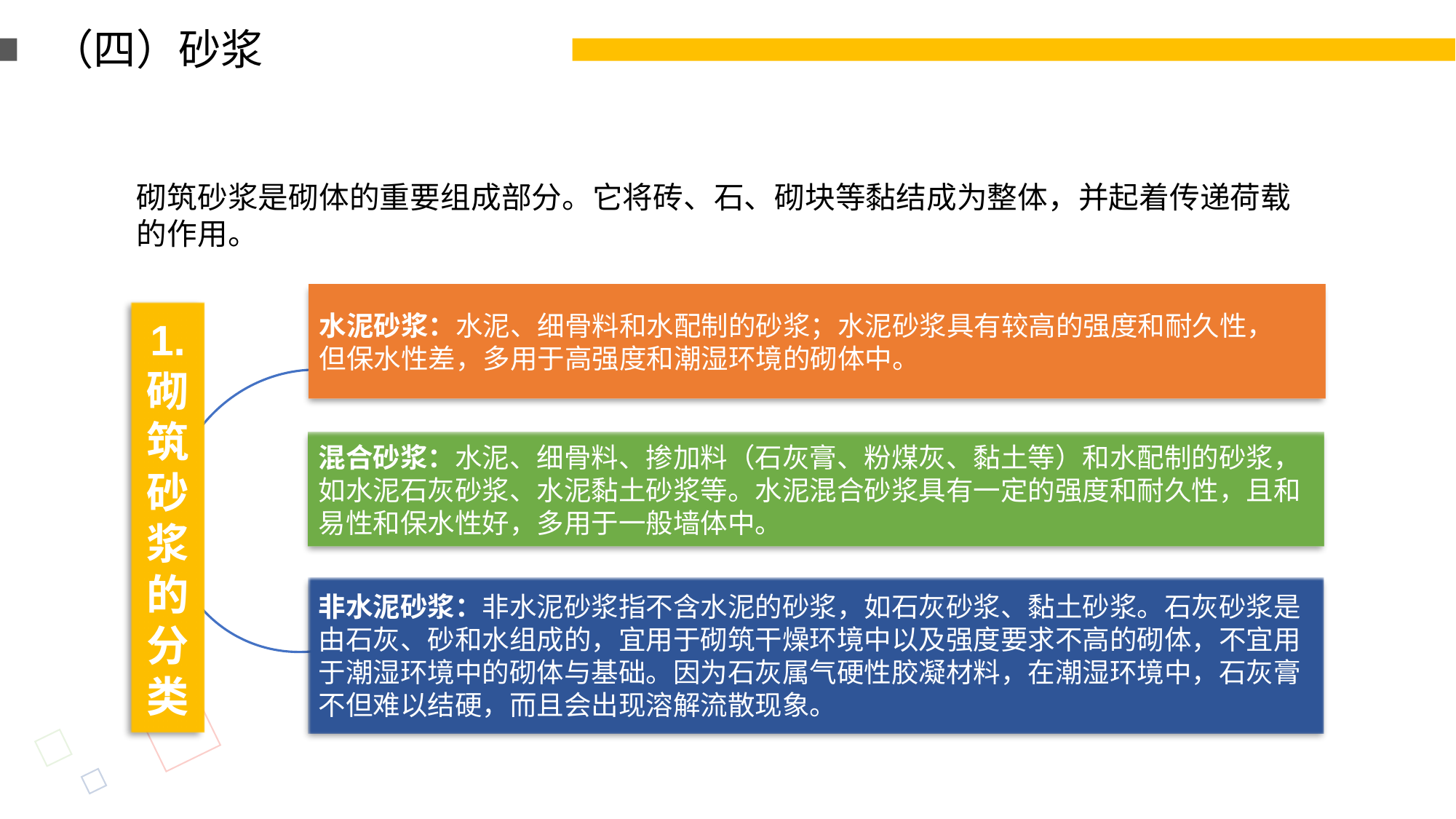

（四）砂浆
砌筑砂浆是砌体的重要组成部分。它将砖、石、砌块等黏结成为整体，并起着传递荷载的作用。
水泥砂浆：水泥、细骨料和水配制的砂浆；水泥砂浆具有较高的强度和耐久性，
但保水性差，多用于高强度和潮湿环境的砌体中。
1. 砌筑砂浆的分类

混合砂浆：水泥、细骨料、掺加料（石灰膏、粉煤灰、黏土等）和水配制的砂浆，如水泥石灰砂浆、水泥黏土砂浆等。水泥混合砂浆具有一定的强度和耐久性，且和易性和保水性好，多用于一般墙体中。

非水泥砂浆：非水泥砂浆指不含水泥的砂浆，如石灰砂浆、黏土砂浆。石灰砂浆是由石灰、砂和水组成的，宜用于砌筑干燥环境中以及强度要求不高的砌体，不宜用于潮湿环境中的砌体与基础。因为石灰属气硬性胶凝材料，在潮湿环境中，石灰膏不但难以结硬，而且会出现溶解流散现象。